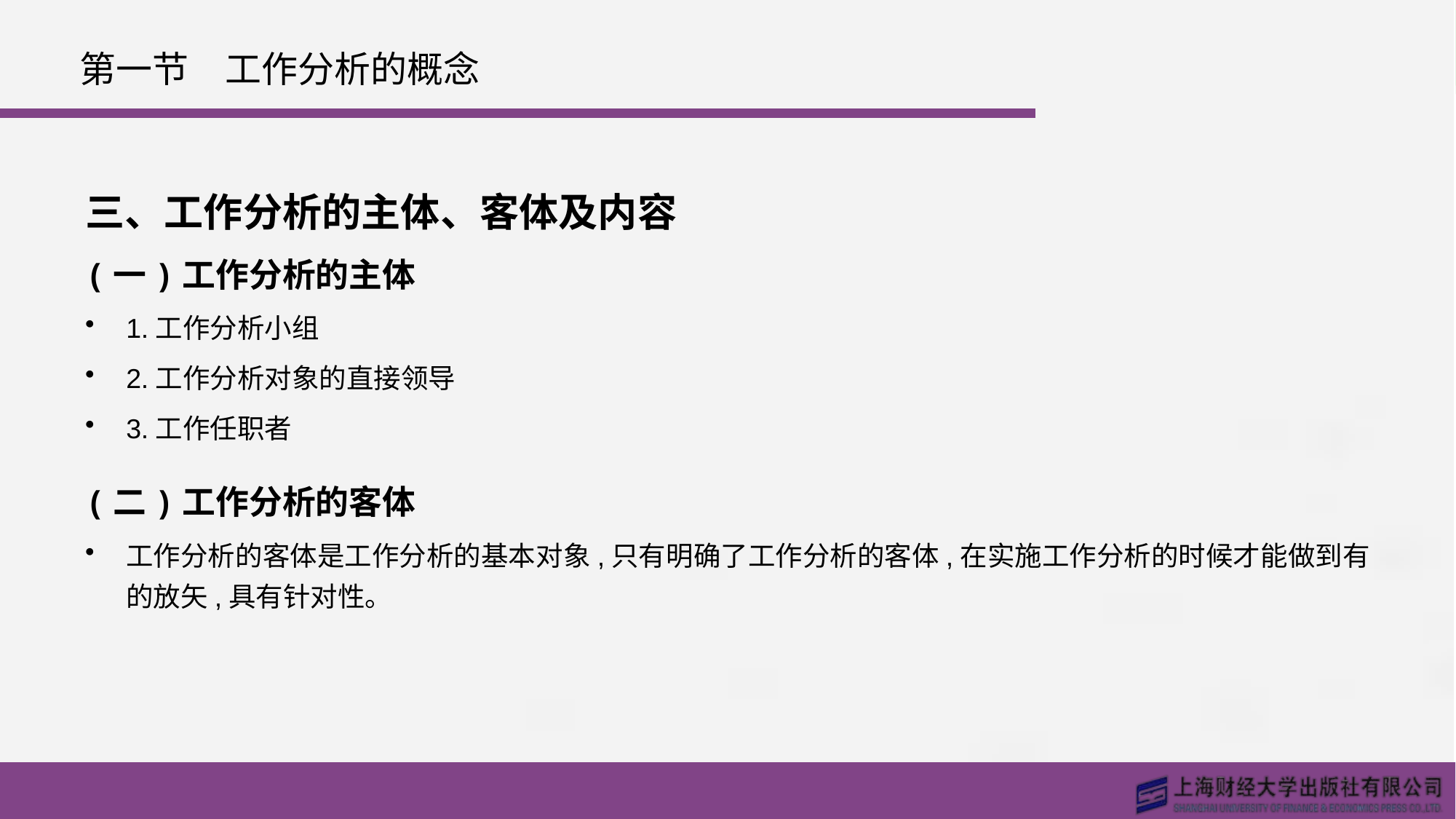

# 第一节　工作分析的概念
三、工作分析的主体、客体及内容
(一)工作分析的主体
1.工作分析小组
2.工作分析对象的直接领导
3.工作任职者
(二)工作分析的客体
工作分析的客体是工作分析的基本对象,只有明确了工作分析的客体,在实施工作分析的时候才能做到有的放矢,具有针对性。